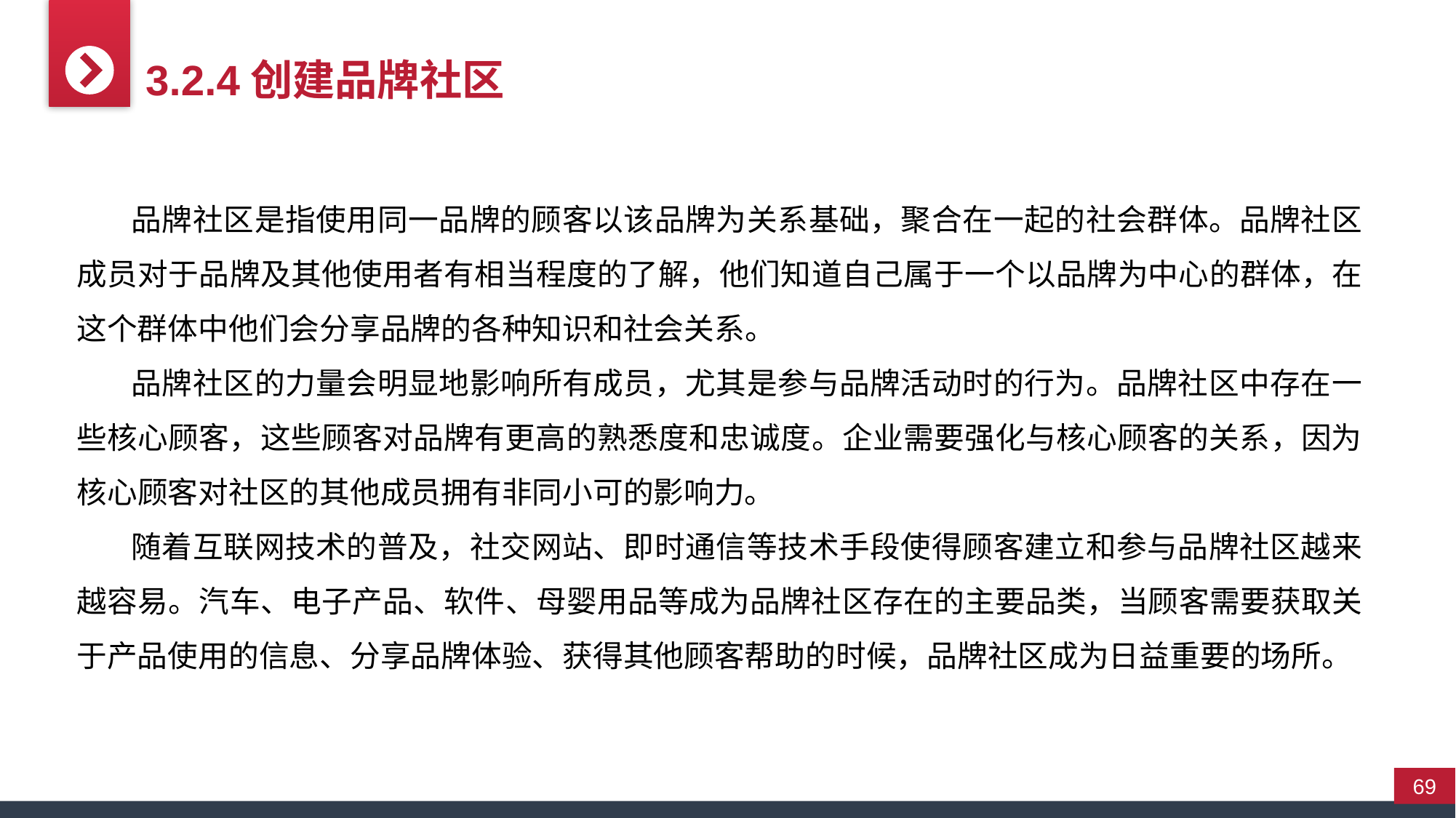

3.2.4创建品牌社区
品牌社区是指使用同一品牌的顾客以该品牌为关系基础，聚合在一起的社会群体。品牌社区成员对于品牌及其他使用者有相当程度的了解，他们知道自己属于一个以品牌为中心的群体，在这个群体中他们会分享品牌的各种知识和社会关系。
品牌社区的力量会明显地影响所有成员，尤其是参与品牌活动时的行为。品牌社区中存在一些核心顾客，这些顾客对品牌有更高的熟悉度和忠诚度。企业需要强化与核心顾客的关系，因为核心顾客对社区的其他成员拥有非同小可的影响力。
随着互联网技术的普及，社交网站、即时通信等技术手段使得顾客建立和参与品牌社区越来越容易。汽车、电子产品、软件、母婴用品等成为品牌社区存在的主要品类，当顾客需要获取关于产品使用的信息、分享品牌体验、获得其他顾客帮助的时候，品牌社区成为日益重要的场所。